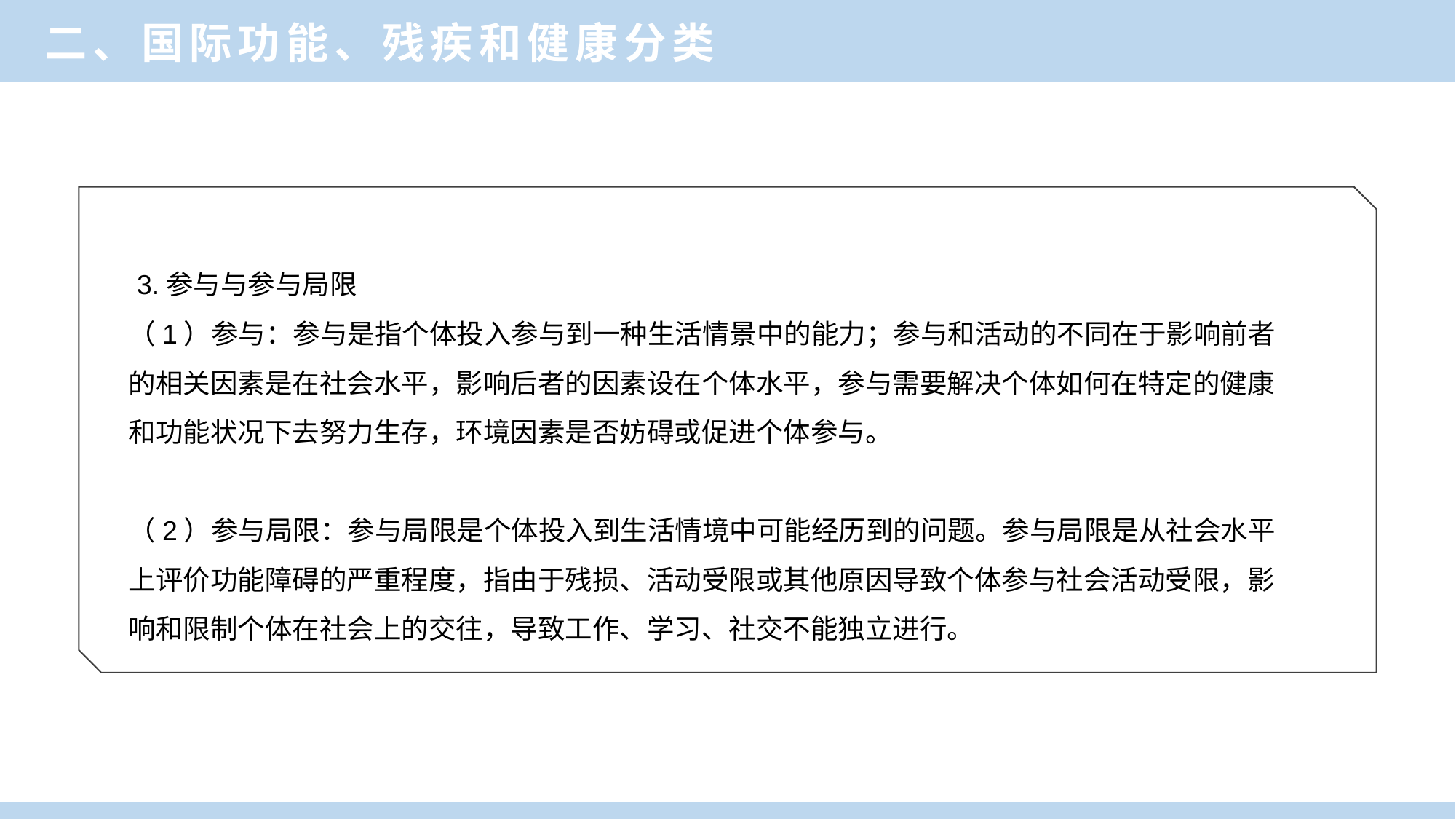

二、国际功能、残疾和健康分类

 3.参与与参与局限
（1）参与：参与是指个体投入参与到一种生活情景中的能力；参与和活动的不同在于影响前者的相关因素是在社会水平，影响后者的因素设在个体水平，参与需要解决个体如何在特定的健康和功能状况下去努力生存，环境因素是否妨碍或促进个体参与。

（2）参与局限：参与局限是个体投入到生活情境中可能经历到的问题。参与局限是从社会水平上评价功能障碍的严重程度，指由于残损、活动受限或其他原因导致个体参与社会活动受限，影响和限制个体在社会上的交往，导致工作、学习、社交不能独立进行。